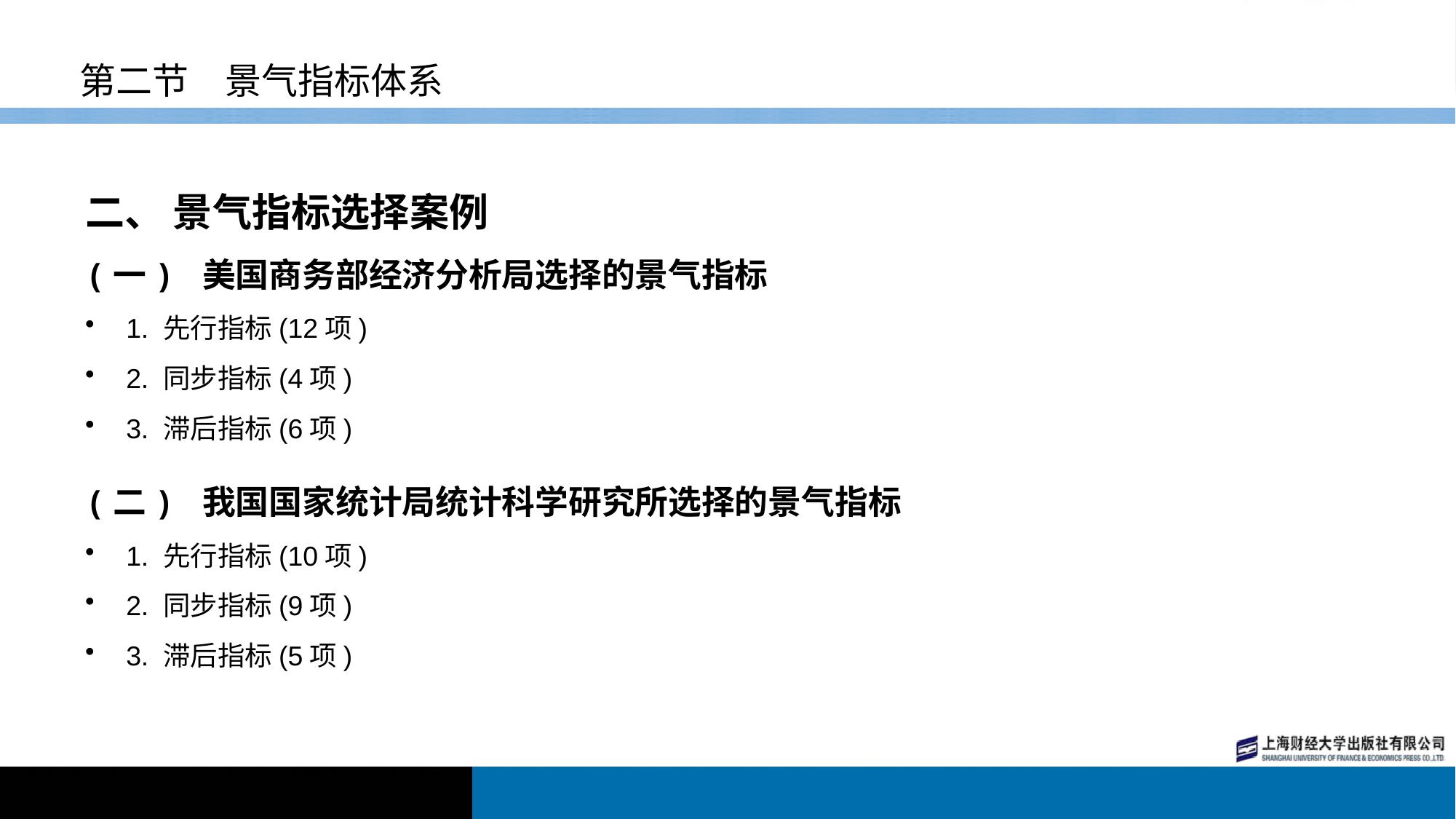

# 第二节　景气指标体系
二、 景气指标选择案例
(一) 美国商务部经济分析局选择的景气指标
1. 先行指标(12项)
2. 同步指标(4项)
3. 滞后指标(6项)
(二) 我国国家统计局统计科学研究所选择的景气指标
1. 先行指标(10项)
2. 同步指标(9项)
3. 滞后指标(5项)
8